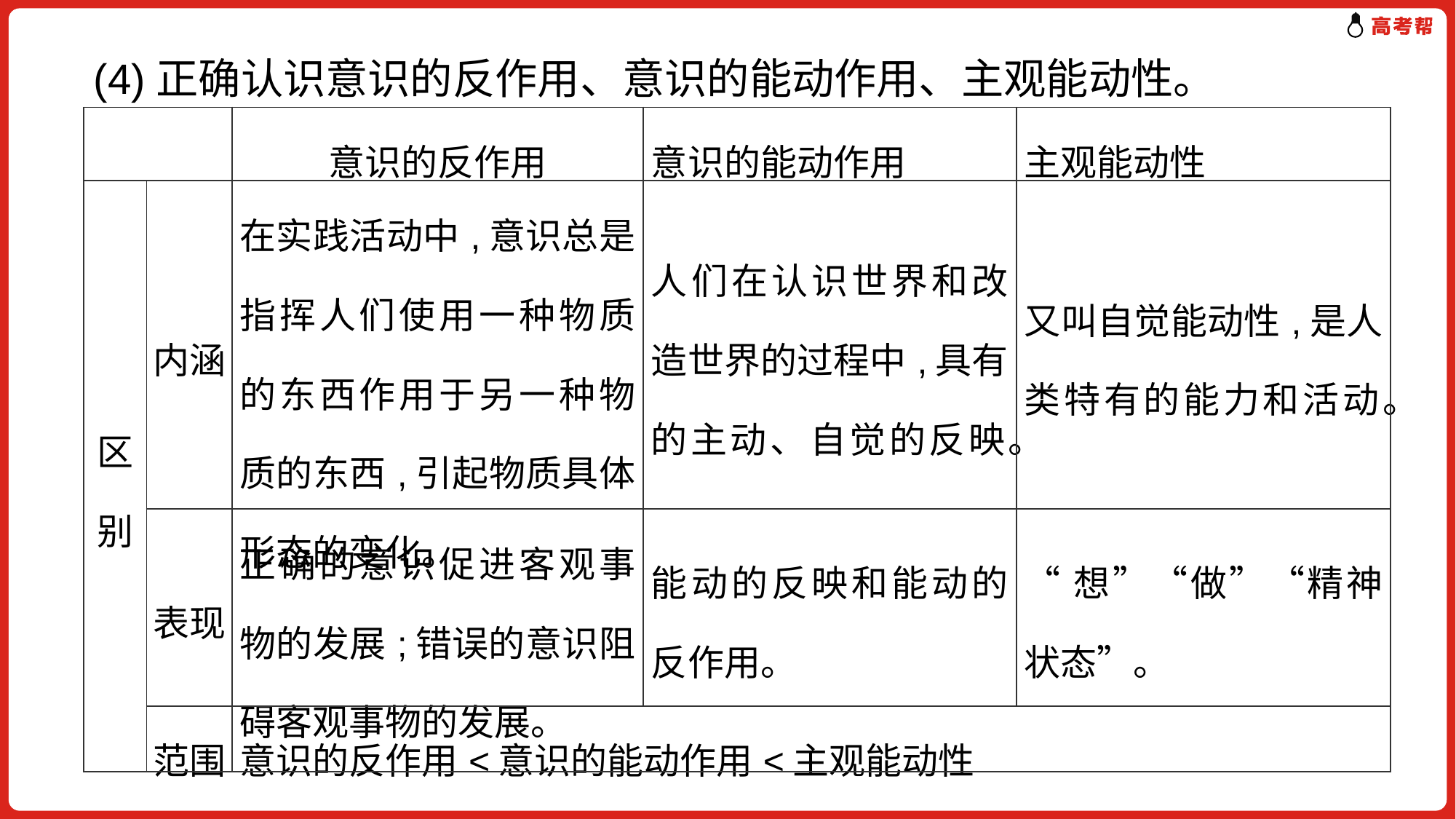

(4)正确认识意识的反作用、意识的能动作用、主观能动性。
|  |  | 意识的反作用 | 意识的能动作用 | 主观能动性 |
| --- | --- | --- | --- | --- |
| 区别 | 内涵 | 在实践活动中,意识总是指挥人们使用一种物质的东西作用于另一种物质的东西,引起物质具体形态的变化。 | 人们在认识世界和改造世界的过程中,具有的主动、自觉的反映。 | 又叫自觉能动性,是人类特有的能力和活动。 |
|  | 表现 | 正确的意识促进客观事物的发展;错误的意识阻碍客观事物的发展。 | 能动的反映和能动的反作用。 | “想”“做”“精神状态”。 |
|  | 范围 | 意识的反作用<意识的能动作用<主观能动性 |  |  |